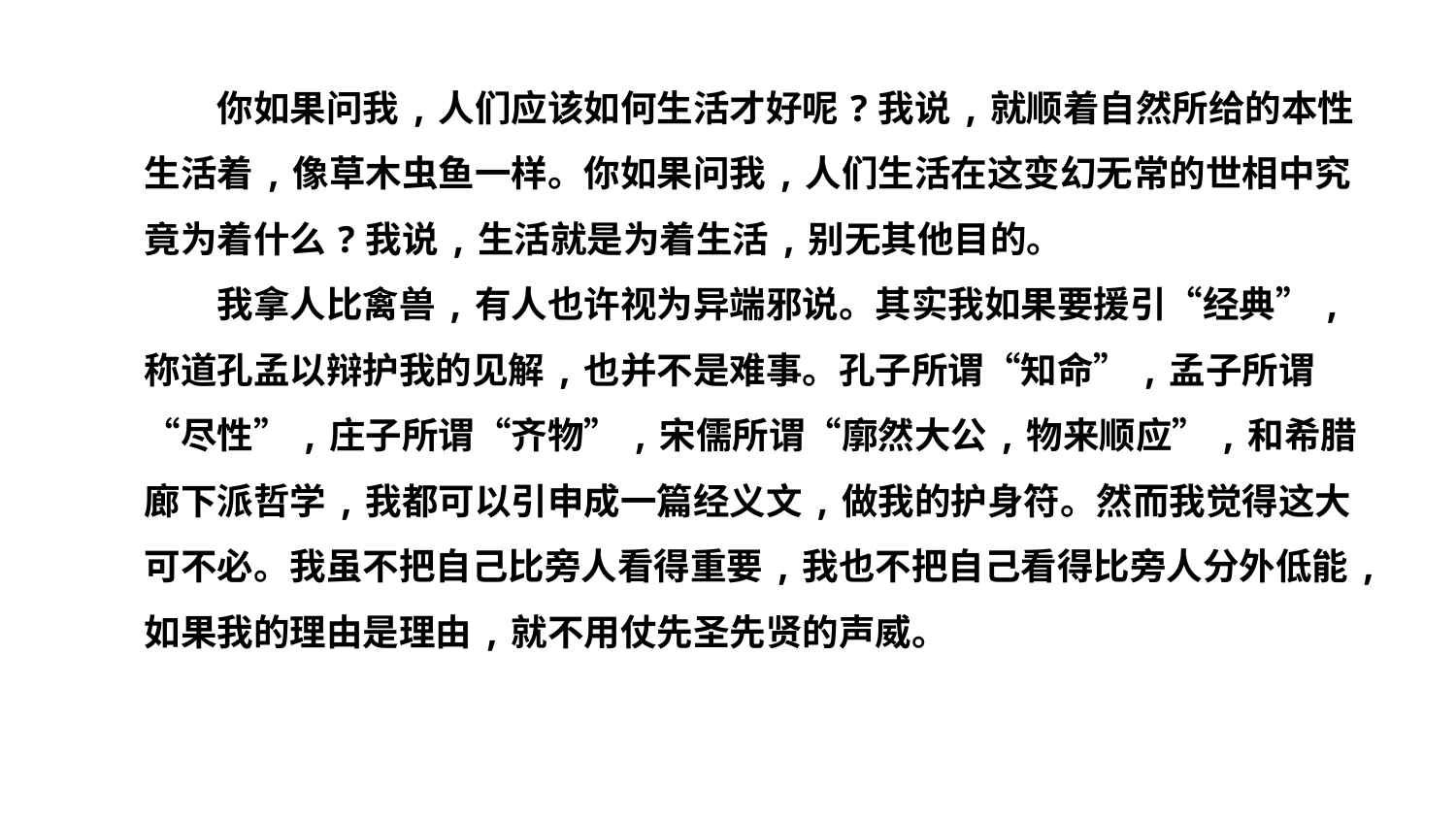

你如果问我,人们应该如何生活才好呢?我说,就顺着自然所给的本性生活着,像草木虫鱼一样。你如果问我,人们生活在这变幻无常的世相中究竟为着什么?我说,生活就是为着生活,别无其他目的。
　　我拿人比禽兽,有人也许视为异端邪说。其实我如果要援引“经典”,称道孔孟以辩护我的见解,也并不是难事。孔子所谓“知命”,孟子所谓“尽性”,庄子所谓“齐物”,宋儒所谓“廓然大公,物来顺应”,和希腊廊下派哲学,我都可以引申成一篇经义文,做我的护身符。然而我觉得这大可不必。我虽不把自己比旁人看得重要,我也不把自己看得比旁人分外低能,如果我的理由是理由,就不用仗先圣先贤的声威。